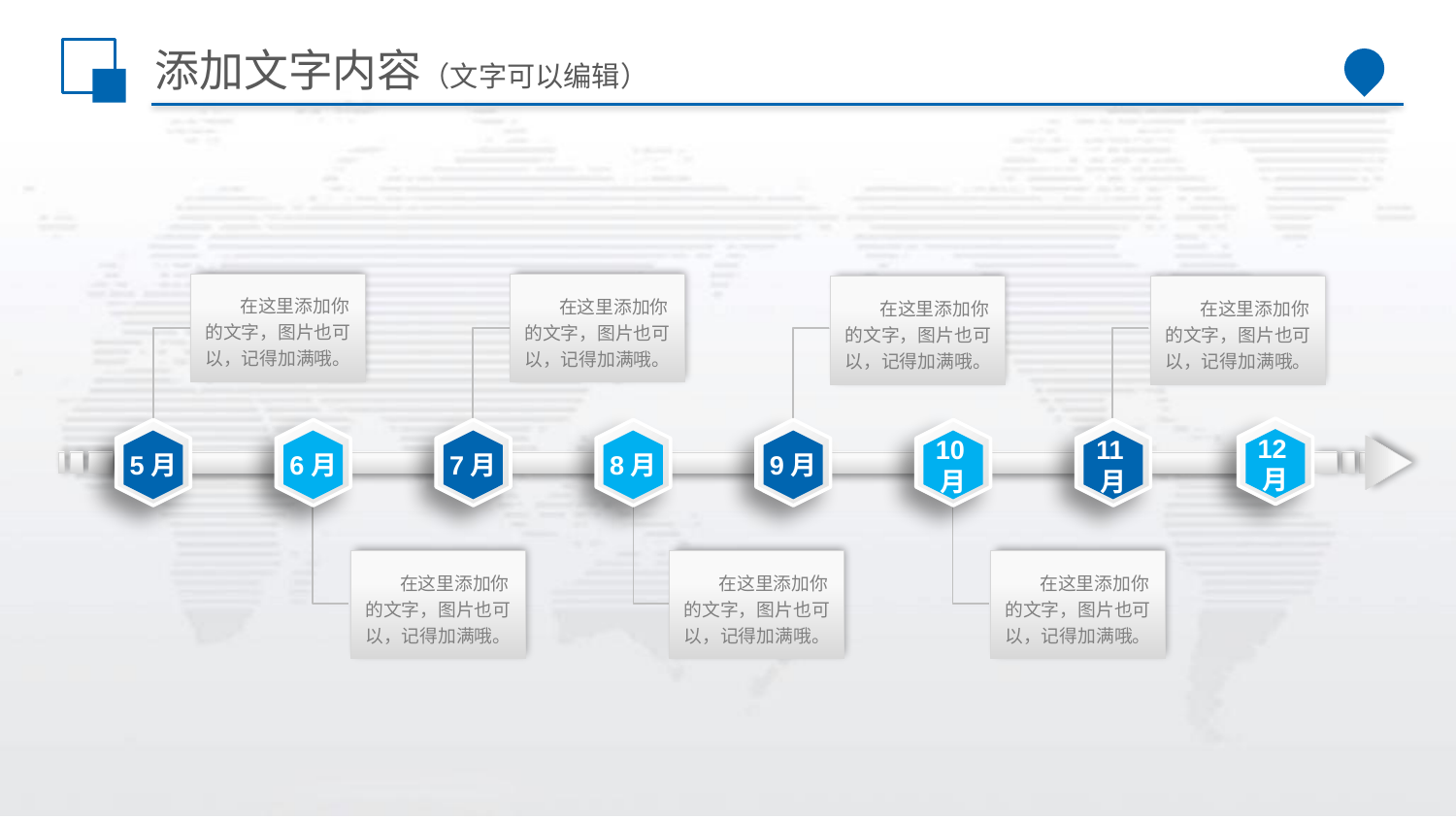

# 添加文字内容（文字可以编辑）
34

       在这里添加你的文字，图片也可以，记得加满哦。

       在这里添加你的文字，图片也可以，记得加满哦。

       在这里添加你的文字，图片也可以，记得加满哦。

       在这里添加你的文字，图片也可以，记得加满哦。

12月

5月

6月

7月

8月

9月

10月

11月

       在这里添加你的文字，图片也可以，记得加满哦。

       在这里添加你的文字，图片也可以，记得加满哦。

       在这里添加你的文字，图片也可以，记得加满哦。